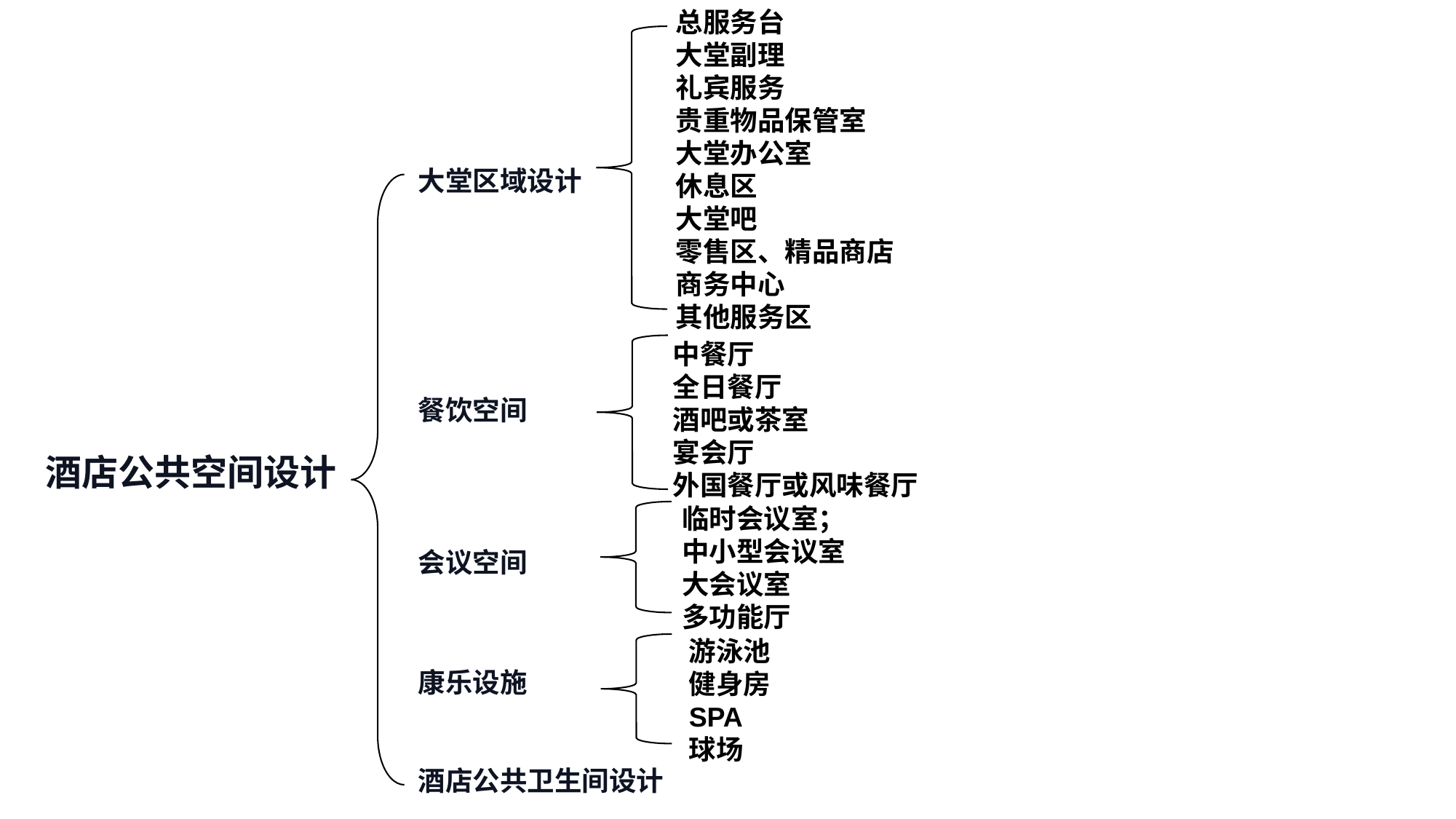

总服务台
大堂副理
礼宾服务
贵重物品保管室
大堂办公室
休息区
大堂吧
零售区、精品商店
商务中心
其他服务区

大堂区域设计

餐饮空间

会议空间

康乐设施

酒店公共卫生间设计

中餐厅
全日餐厅
酒吧或茶室
宴会厅
外国餐厅或风味餐厅

酒店公共空间设计
临时会议室；
中小型会议室
大会议室
多功能厅

游泳池
健身房
SPA
球场